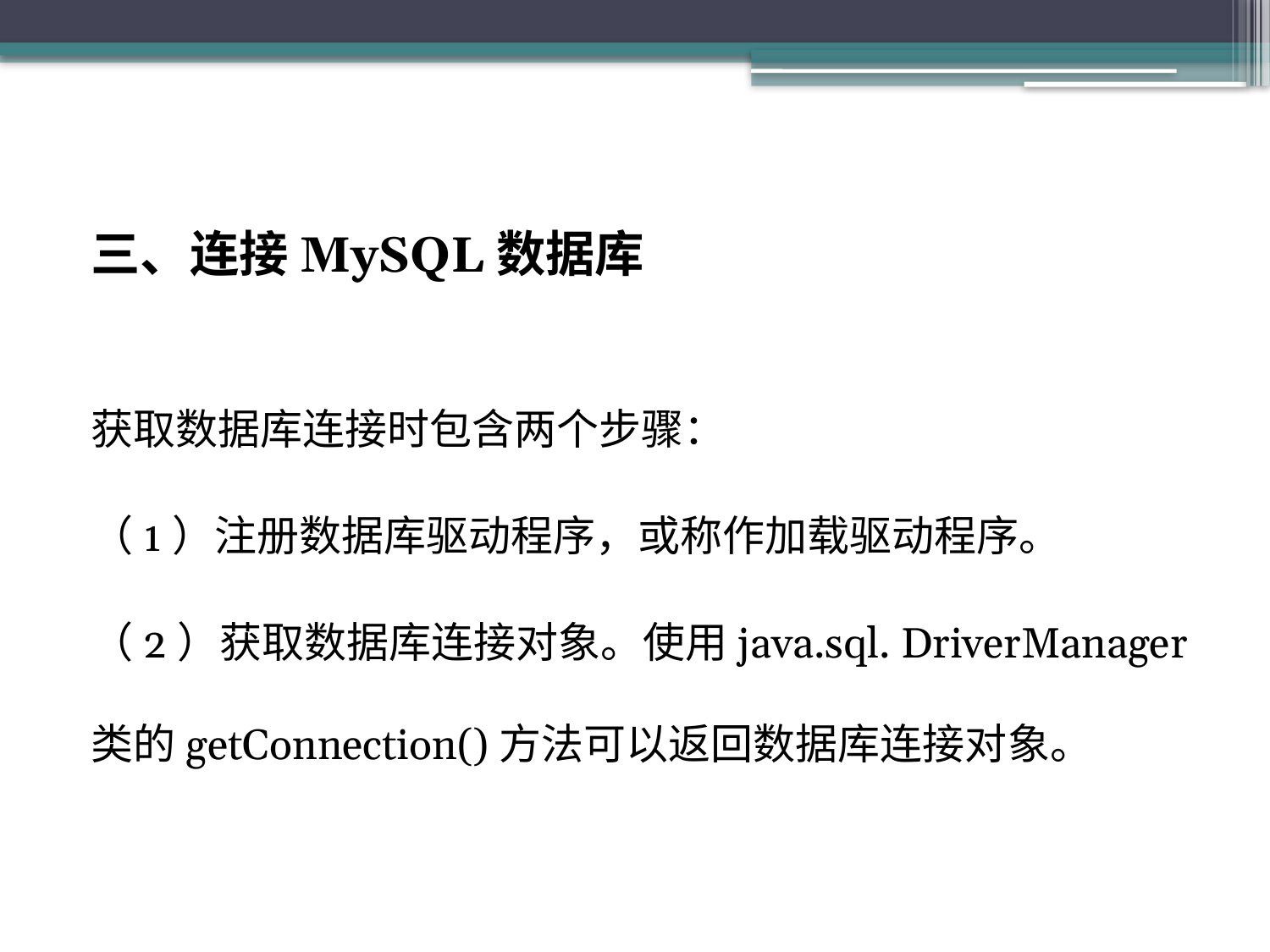

#
三、连接MySQL数据库

获取数据库连接时包含两个步骤：
（1）注册数据库驱动程序，或称作加载驱动程序。
（2）获取数据库连接对象。使用java.sql. DriverManager类的getConnection()方法可以返回数据库连接对象。